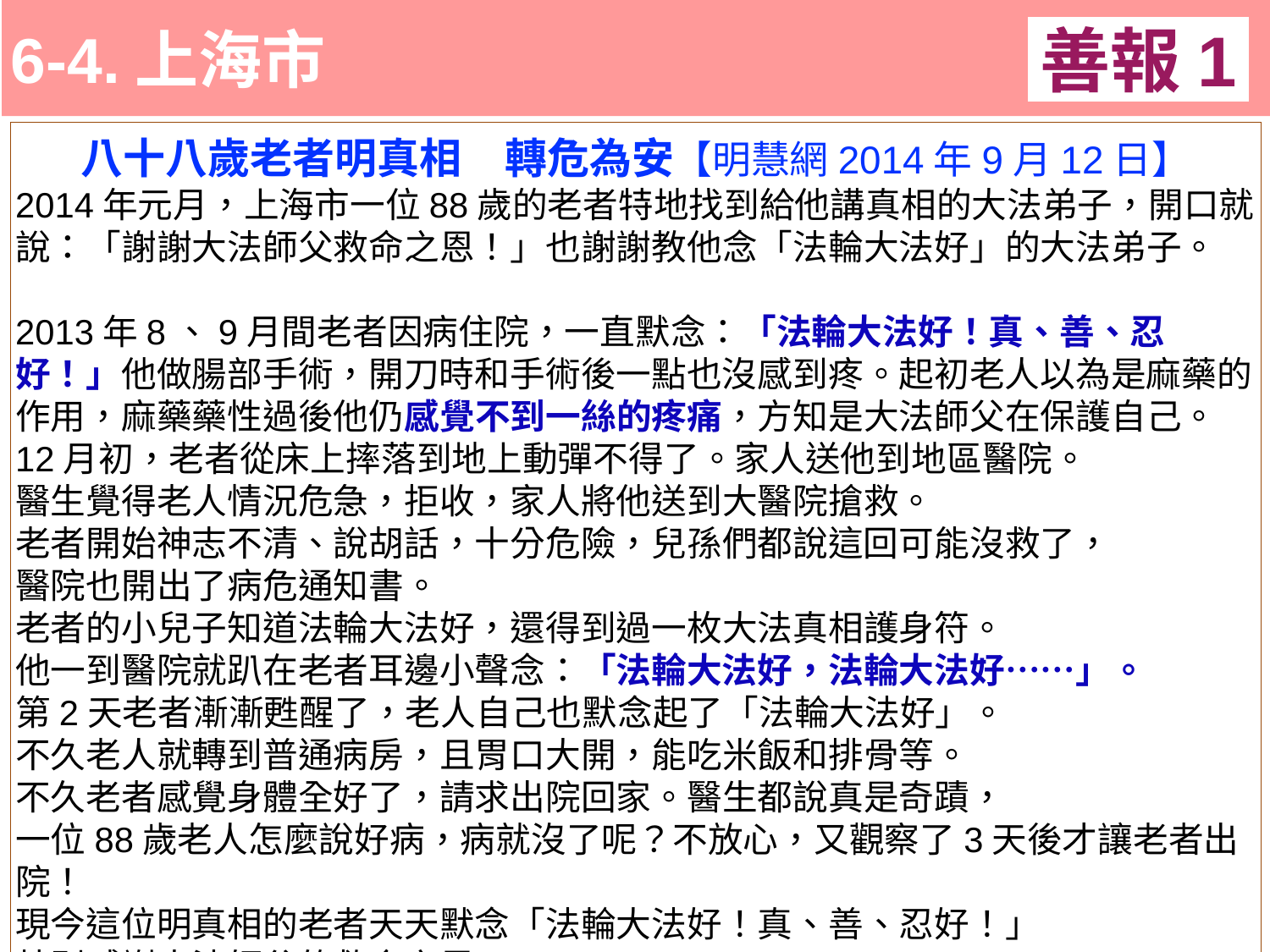

6-4.上海市
善報1
11-3. XX市官員惡報實例
八十八歲老者明真相　轉危為安【明慧網2014年9月12日】
2014年元月，上海市一位88歲的老者特地找到給他講真相的大法弟子，開口就說：「謝謝大法師父救命之恩！」也謝謝教他念「法輪大法好」的大法弟子。

2013年8、9月間老者因病住院，一直默念：「法輪大法好！真、善、忍好！」他做腸部手術，開刀時和手術後一點也沒感到疼。起初老人以為是麻藥的作用，麻藥藥性過後他仍感覺不到一絲的疼痛，方知是大法師父在保護自己。
12月初，老者從床上摔落到地上動彈不得了。家人送他到地區醫院。
醫生覺得老人情況危急，拒收，家人將他送到大醫院搶救。
老者開始神志不清、說胡話，十分危險，兒孫們都說這回可能沒救了，
醫院也開出了病危通知書。
老者的小兒子知道法輪大法好，還得到過一枚大法真相護身符。
他一到醫院就趴在老者耳邊小聲念：「法輪大法好，法輪大法好……」。
第2天老者漸漸甦醒了，老人自己也默念起了「法輪大法好」。
不久老人就轉到普通病房，且胃口大開，能吃米飯和排骨等。
不久老者感覺身體全好了，請求出院回家。醫生都說真是奇蹟，
一位88歲老人怎麼說好病，病就沒了呢？不放心，又觀察了3天後才讓老者出院！
現今這位明真相的老者天天默念「法輪大法好！真、善、忍好！」
特別感謝大法師父的救命之恩！